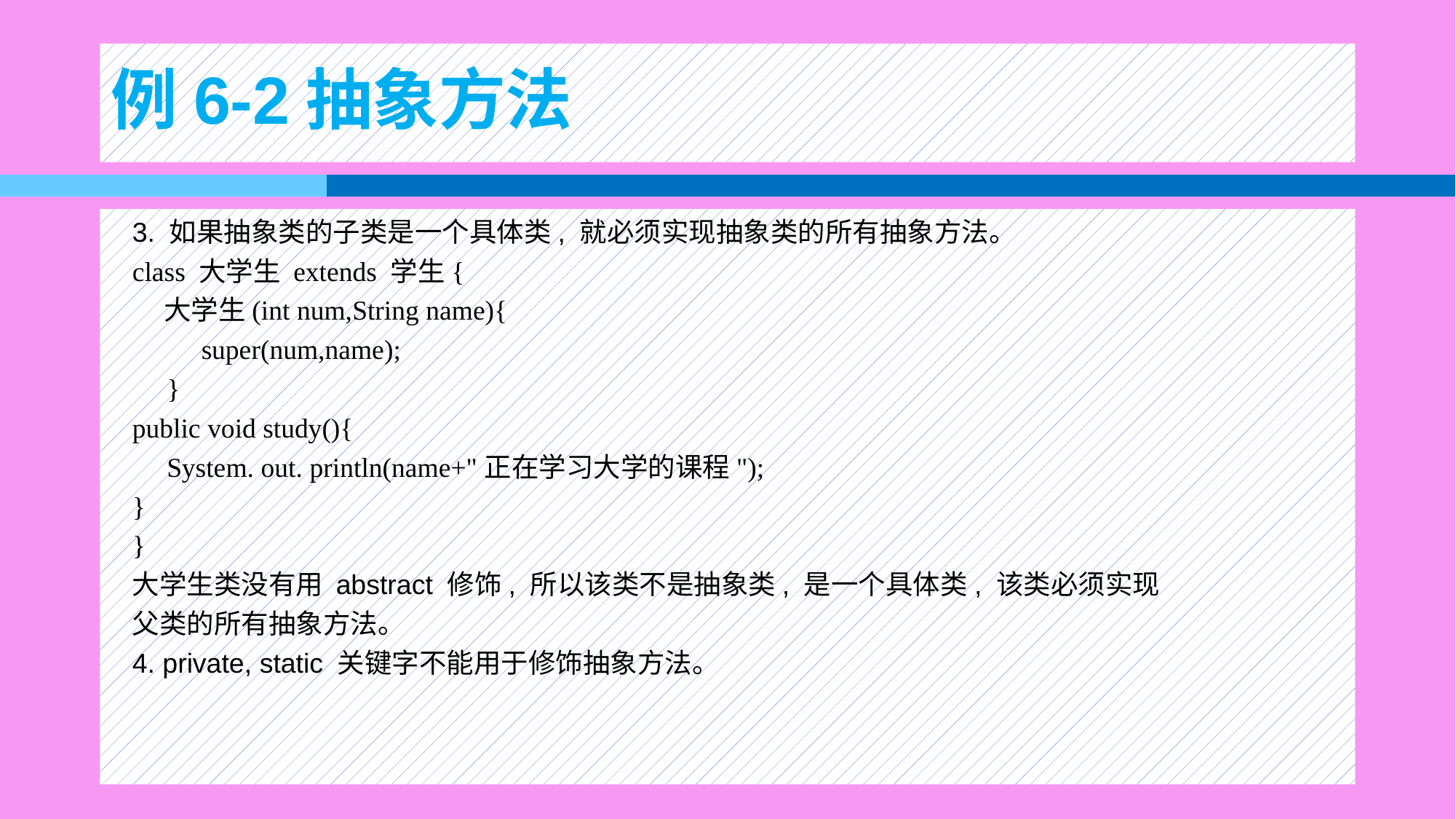

# 例6-2抽象方法
3. 如果抽象类的子类是一个具体类, 就必须实现抽象类的所有抽象方法。
class 大学生 extends 学生{
    大学生(int num,String name){
          super(num,name);
     }
public void study(){
     System. out. println(name+"正在学习大学的课程");
}
}
大学生类没有用 abstract 修饰, 所以该类不是抽象类, 是一个具体类, 该类必须实现
父类的所有抽象方法。
4. private, static 关键字不能用于修饰抽象方法。